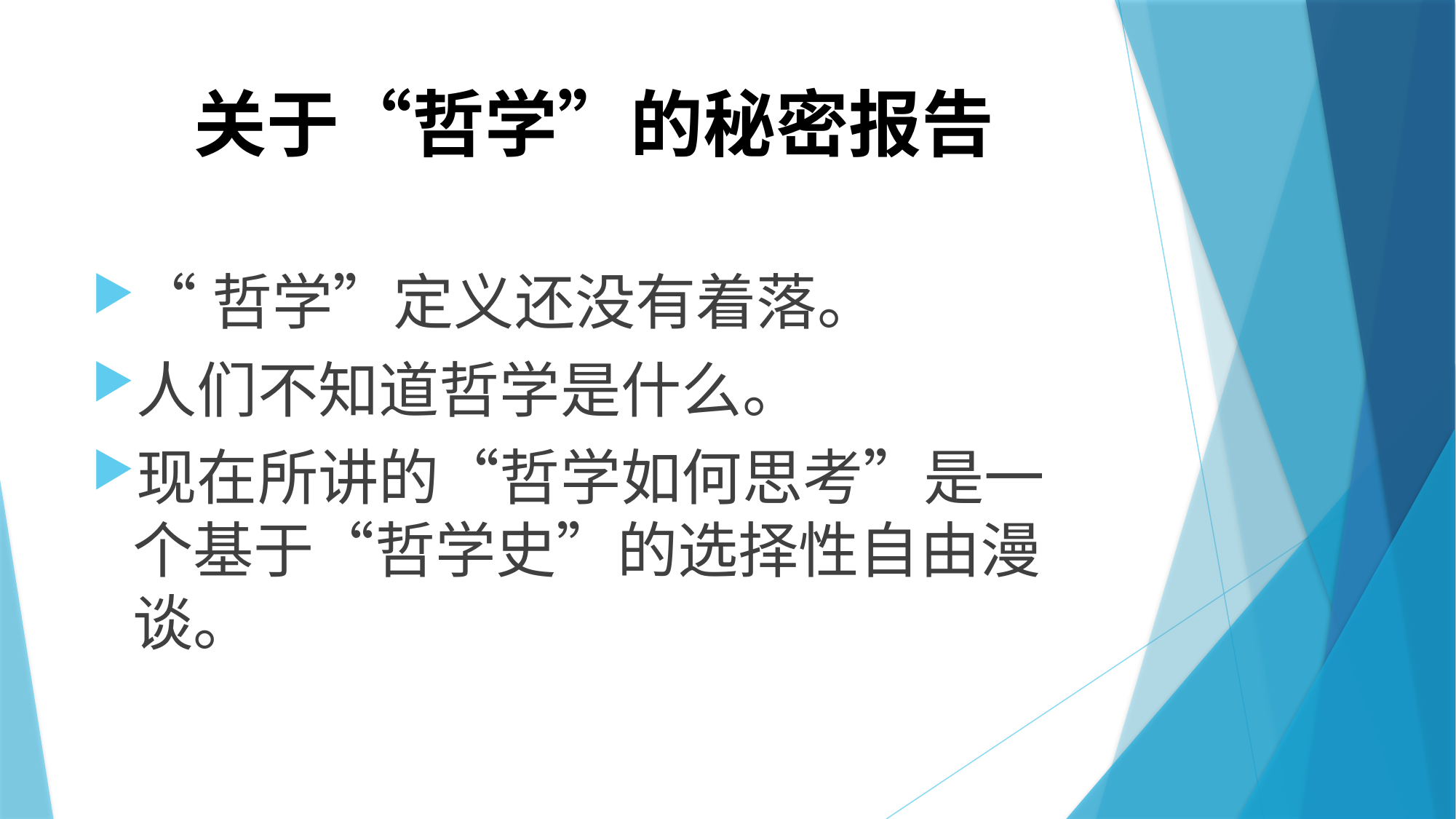

# 关于“哲学”的秘密报告
“哲学”定义还没有着落。
人们不知道哲学是什么。
现在所讲的“哲学如何思考”是一个基于“哲学史”的选择性自由漫谈。